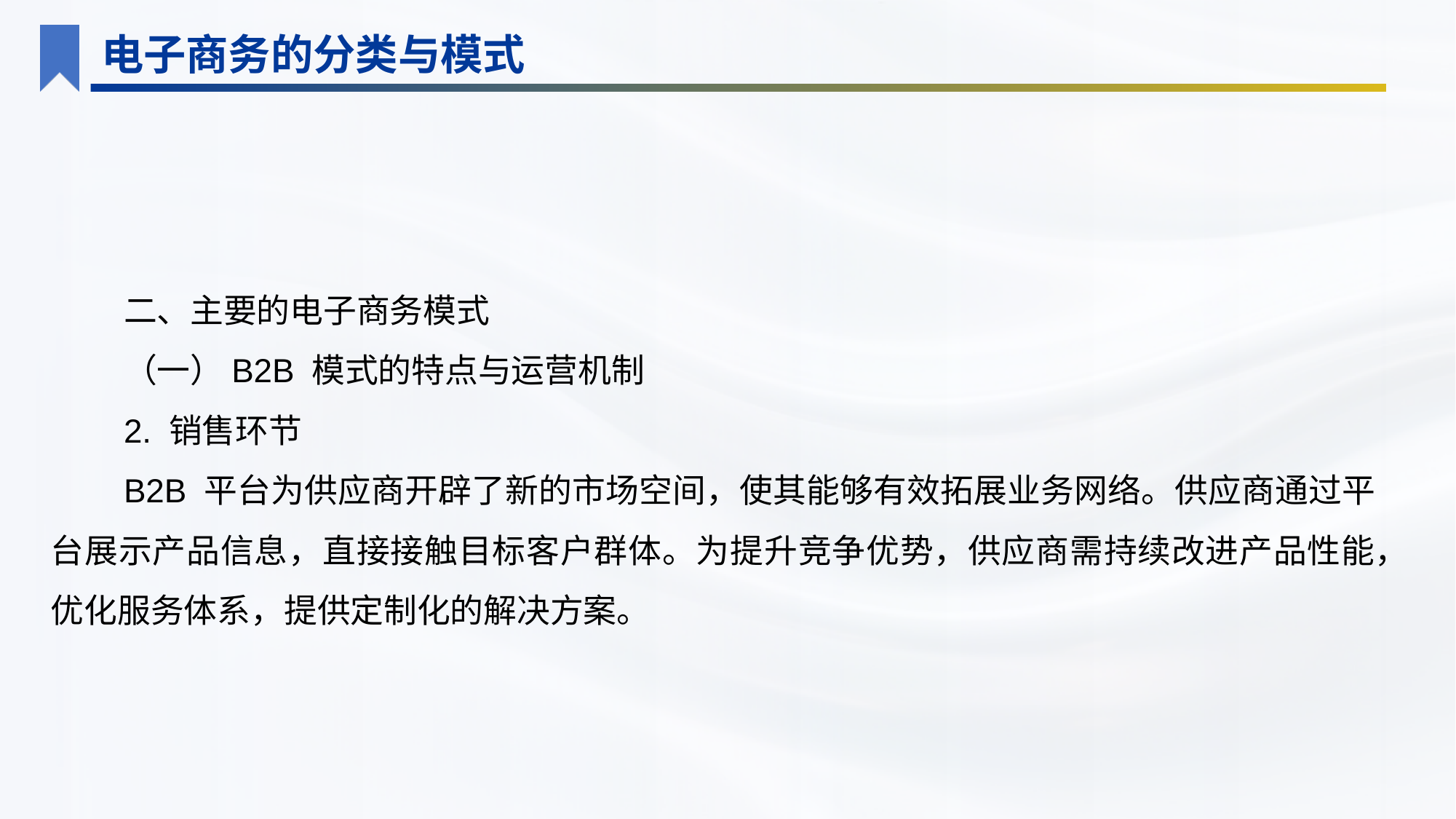

电子商务的分类与模式
二、主要的电子商务模式
（一）B2B 模式的特点与运营机制
2. 销售环节
B2B 平台为供应商开辟了新的市场空间，使其能够有效拓展业务网络。供应商通过平台展示产品信息，直接接触目标客户群体。为提升竞争优势，供应商需持续改进产品性能，优化服务体系，提供定制化的解决方案。